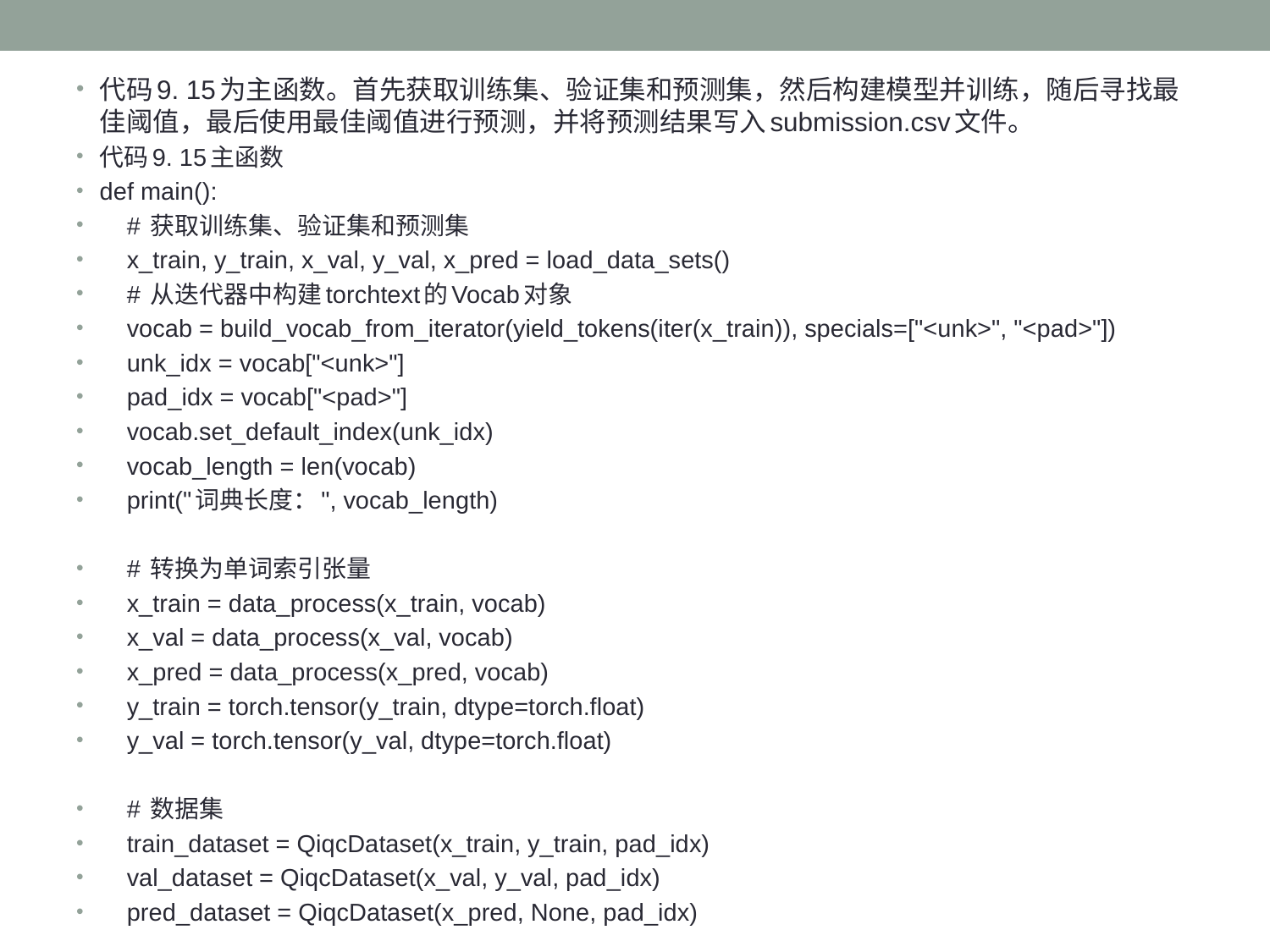

代码9. 15为主函数。首先获取训练集、验证集和预测集，然后构建模型并训练，随后寻找最佳阈值，最后使用最佳阈值进行预测，并将预测结果写入submission.csv文件。
代码9. 15主函数
def main():
    # 获取训练集、验证集和预测集
    x_train, y_train, x_val, y_val, x_pred = load_data_sets()
    # 从迭代器中构建torchtext的Vocab对象
    vocab = build_vocab_from_iterator(yield_tokens(iter(x_train)), specials=["<unk>", "<pad>"])
    unk_idx = vocab["<unk>"]
    pad_idx = vocab["<pad>"]
    vocab.set_default_index(unk_idx)
    vocab_length = len(vocab)
    print("词典长度：", vocab_length)

    # 转换为单词索引张量
    x_train = data_process(x_train, vocab)
    x_val = data_process(x_val, vocab)
    x_pred = data_process(x_pred, vocab)
    y_train = torch.tensor(y_train, dtype=torch.float)
    y_val = torch.tensor(y_val, dtype=torch.float)

    # 数据集
    train_dataset = QiqcDataset(x_train, y_train, pad_idx)
    val_dataset = QiqcDataset(x_val, y_val, pad_idx)
    pred_dataset = QiqcDataset(x_pred, None, pad_idx)